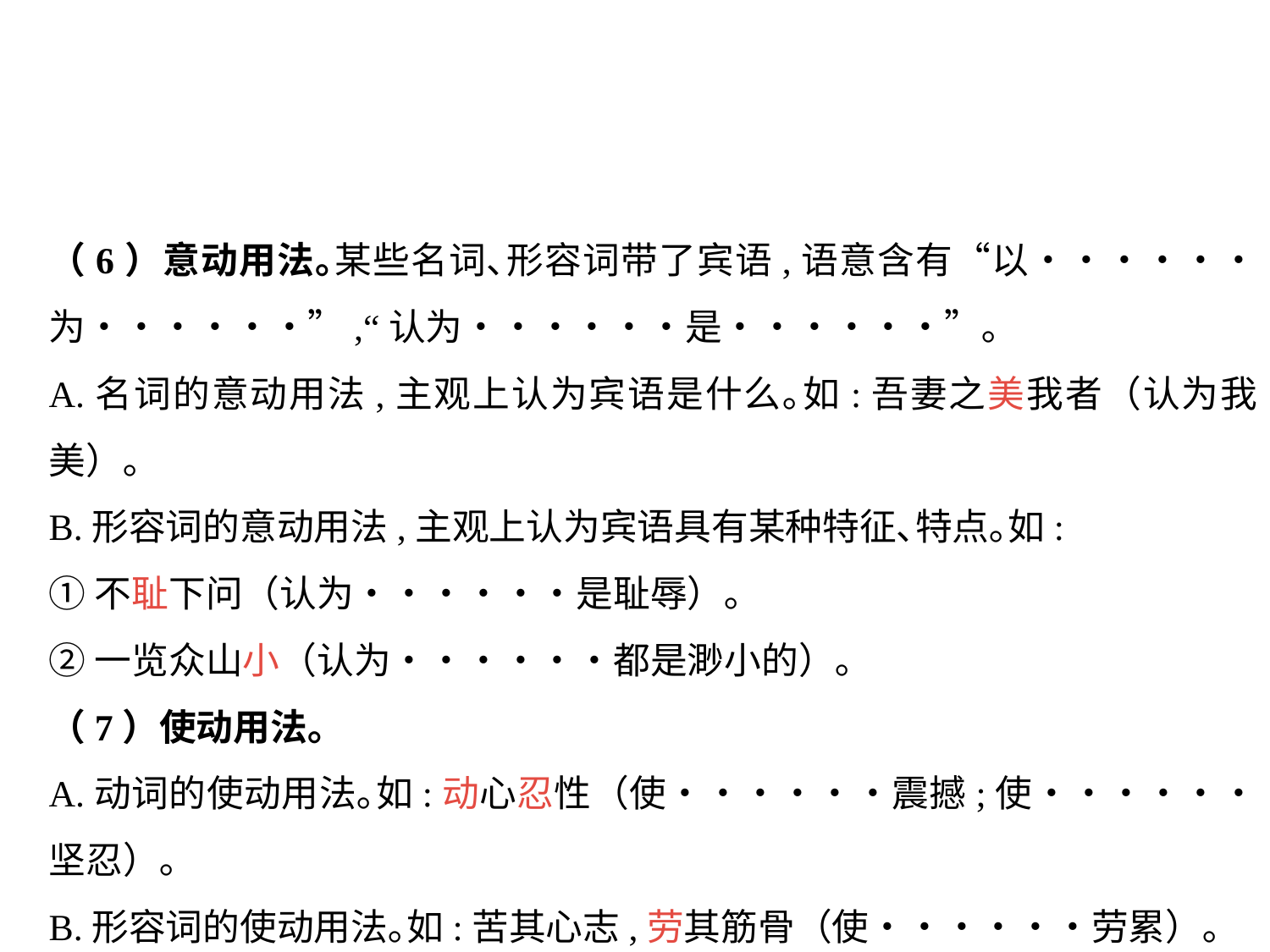

（6）意动用法｡某些名词､形容词带了宾语,语意含有“以••••••为••••••”,“认为••••••是••••••”｡
A.名词的意动用法,主观上认为宾语是什么｡如:吾妻之美我者（认为我美）｡
B.形容词的意动用法,主观上认为宾语具有某种特征､特点｡如:
①不耻下问（认为••••••是耻辱）｡
②一览众山小（认为••••••都是渺小的）｡
（7）使动用法｡
A.动词的使动用法｡如:动心忍性（使••••••震撼;使••••••坚忍）｡
B.形容词的使动用法｡如:苦其心志,劳其筋骨（使••••••劳累）｡